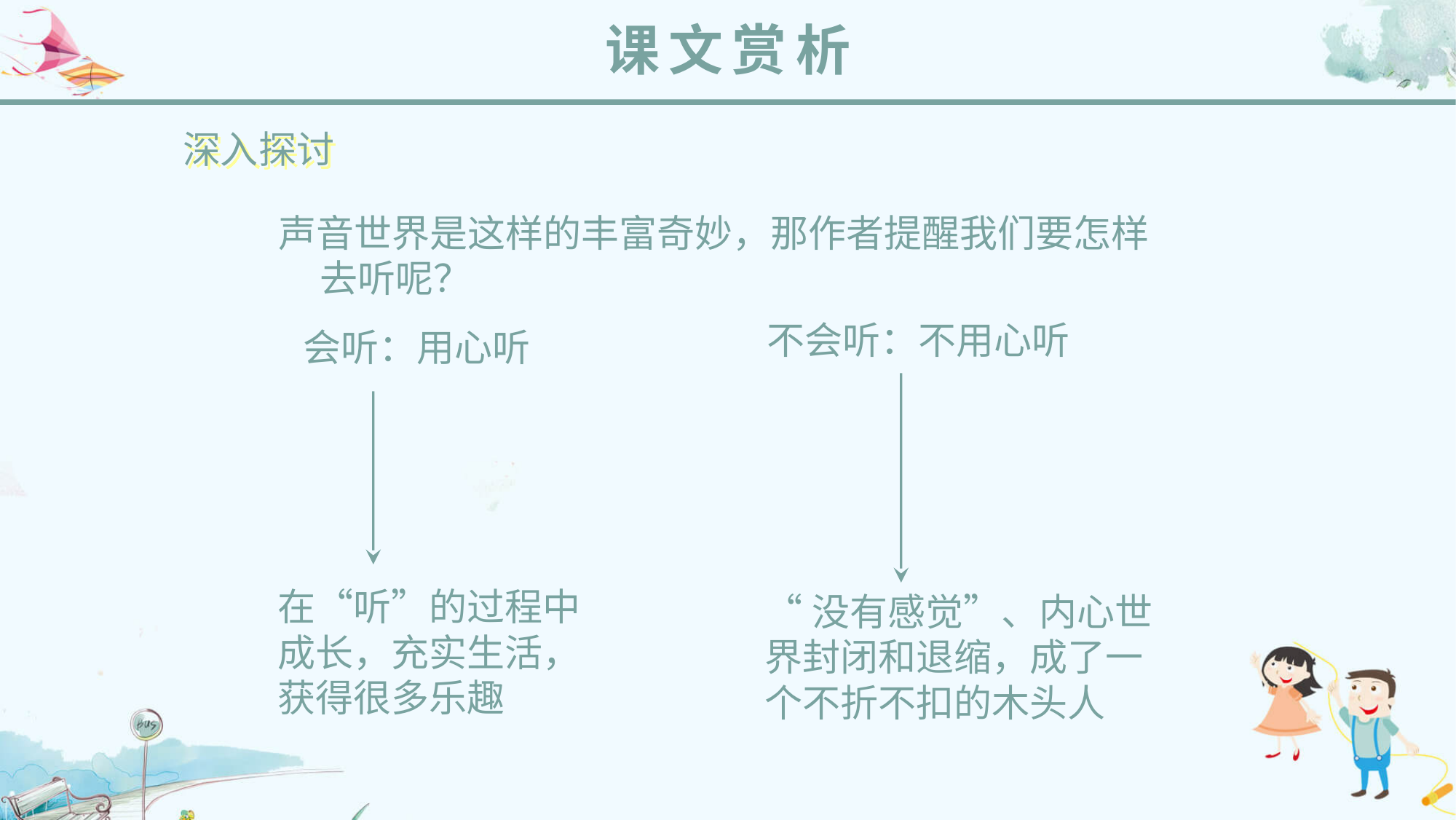

课文赏析

深入探讨
声音世界是这样的丰富奇妙，那作者提醒我们要怎样去听呢？
不会听：不用心听
会听：用心听

在“听”的过程中成长，充实生活，获得很多乐趣
“没有感觉”、内心世界封闭和退缩，成了一个不折不扣的木头人